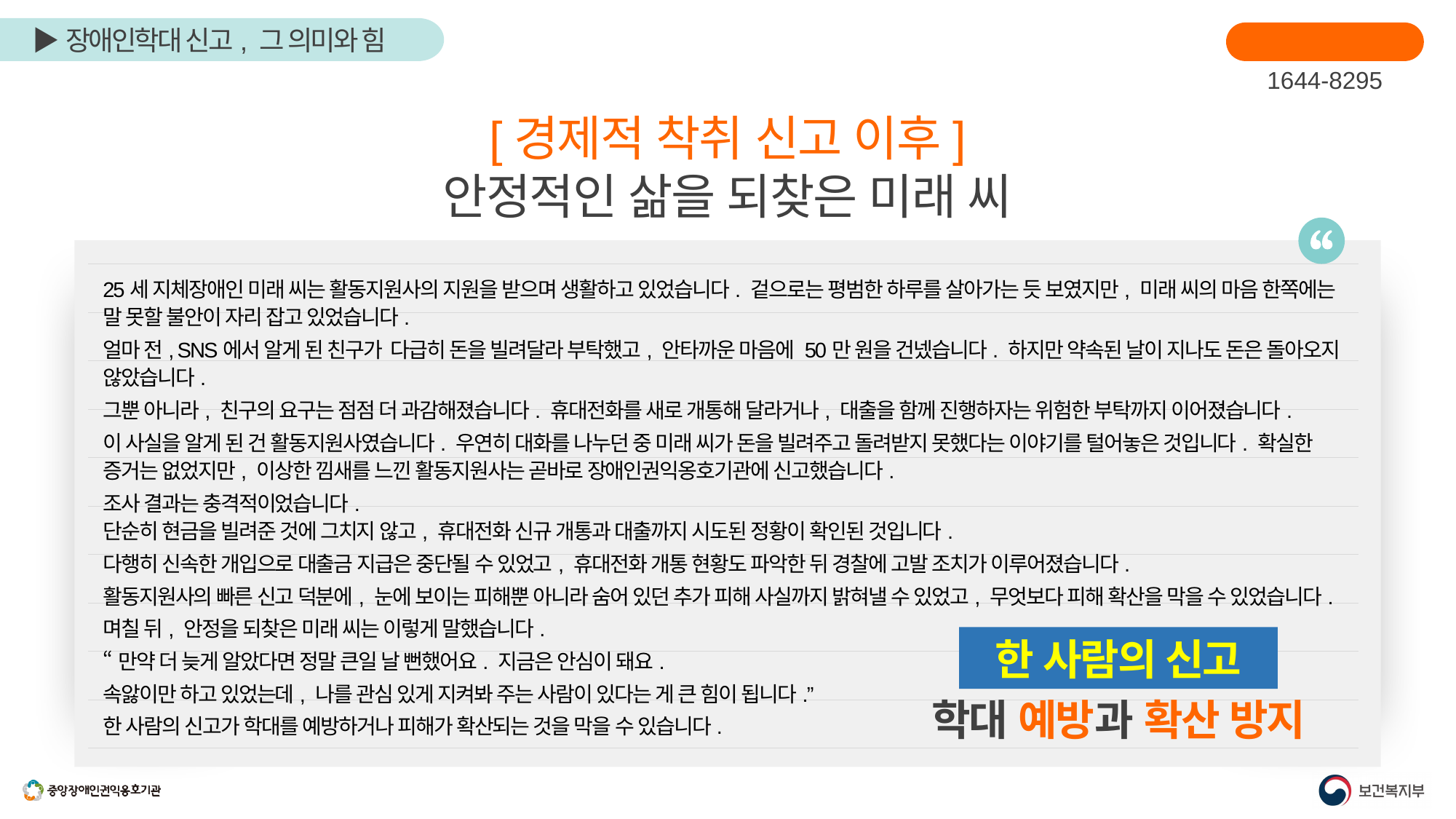

장애인학대신고
1644-8295

[경제적 착취 신고 이후]
안정적인 삶을 되찾은 미래 씨

25세 지체장애인 미래 씨는 활동지원사의 지원을 받으며 생활하고 있었습니다. 겉으로는 평범한 하루를 살아가는 듯 보였지만, 미래 씨의 마음 한쪽에는 말 못할 불안이 자리 잡고 있었습니다.
얼마 전, SNS에서 알게 된 친구가  다급히 돈을 빌려달라 부탁했고, 안타까운 마음에 50만 원을 건넸습니다. 하지만 약속된 날이 지나도 돈은 돌아오지 않았습니다.
그뿐 아니라, 친구의 요구는 점점 더 과감해졌습니다. 휴대전화를 새로 개통해 달라거나, 대출을 함께 진행하자는 위험한 부탁까지 이어졌습니다.
이 사실을 알게 된 건 활동지원사였습니다. 우연히 대화를 나누던 중 미래 씨가 돈을 빌려주고 돌려받지 못했다는 이야기를 털어놓은 것입니다. 확실한 증거는 없었지만, 이상한 낌새를 느낀 활동지원사는 곧바로 장애인권익옹호기관에 신고했습니다.
조사 결과는 충격적이었습니다.
단순히 현금을 빌려준 것에 그치지 않고, 휴대전화 신규 개통과 대출까지 시도된 정황이 확인된 것입니다.
다행히 신속한 개입으로 대출금 지급은 중단될 수 있었고, 휴대전화 개통 현황도 파악한 뒤 경찰에 고발 조치가 이루어졌습니다.
활동지원사의 빠른 신고 덕분에, 눈에 보이는 피해뿐 아니라 숨어 있던 추가 피해 사실까지 밝혀낼 수 있었고, 무엇보다 피해 확산을 막을 수 있었습니다.
며칠 뒤, 안정을 되찾은 미래 씨는 이렇게 말했습니다.
“만약 더 늦게 알았다면 정말 큰일 날 뻔했어요. 지금은 안심이 돼요.
속앓이만 하고 있었는데, 나를 관심 있게 지켜봐 주는 사람이 있다는 게 큰 힘이 됩니다.”
한 사람의 신고가 학대를 예방하거나 피해가 확산되는 것을 막을 수 있습니다.
한 사람의 신고
학대 예방과 확산 방지